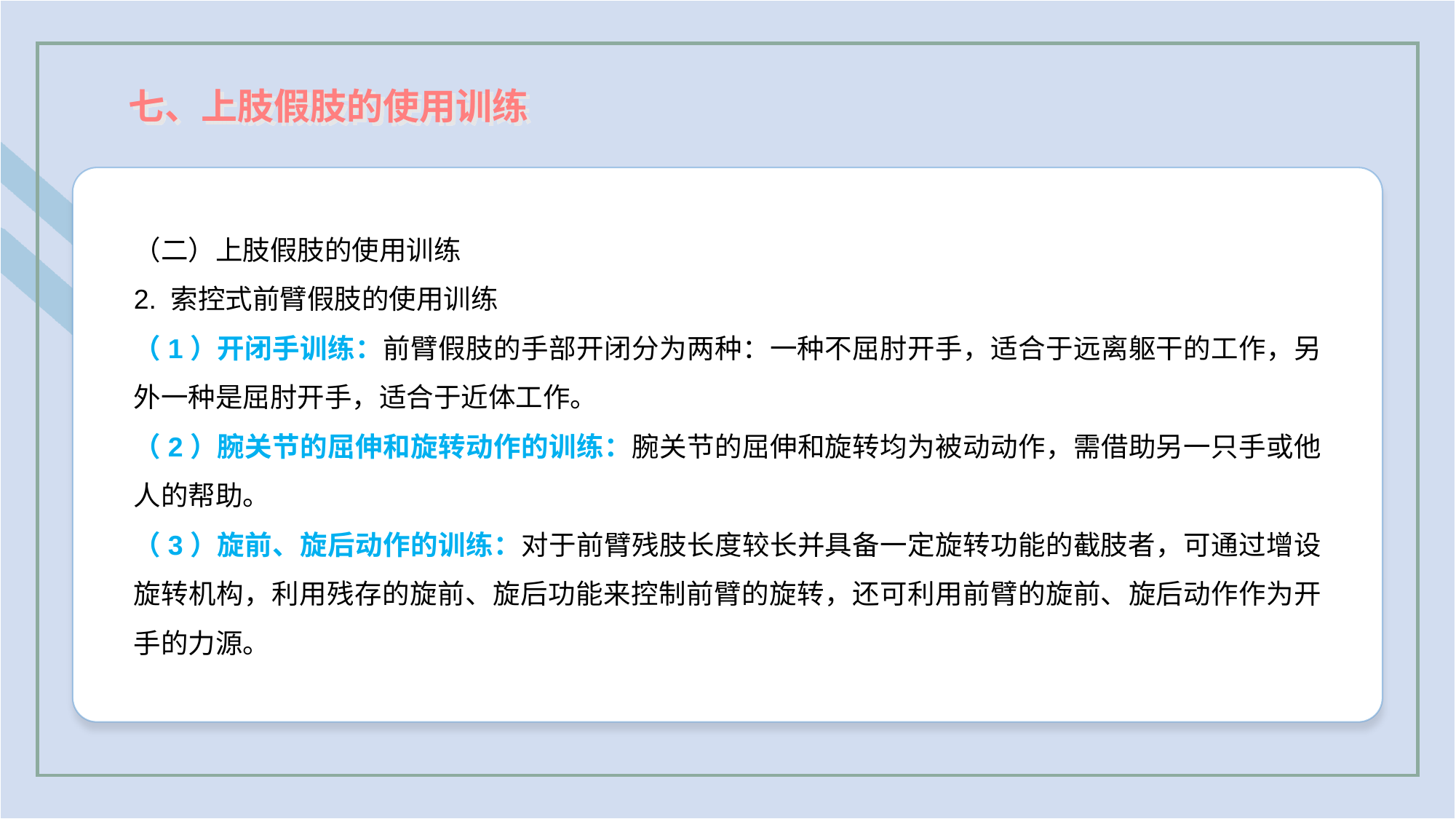

七、上肢假肢的使用训练

（二）上肢假肢的使用训练
2. 索控式前臂假肢的使用训练
（1）开闭手训练：前臂假肢的手部开闭分为两种：一种不屈肘开手，适合于远离躯干的工作，另外一种是屈肘开手，适合于近体工作。
（2）腕关节的屈伸和旋转动作的训练：腕关节的屈伸和旋转均为被动动作，需借助另一只手或他人的帮助。
（3）旋前、旋后动作的训练：对于前臂残肢长度较长并具备一定旋转功能的截肢者，可通过增设旋转机构，利用残存的旋前、旋后功能来控制前臂的旋转，还可利用前臂的旋前、旋后动作作为开手的力源。